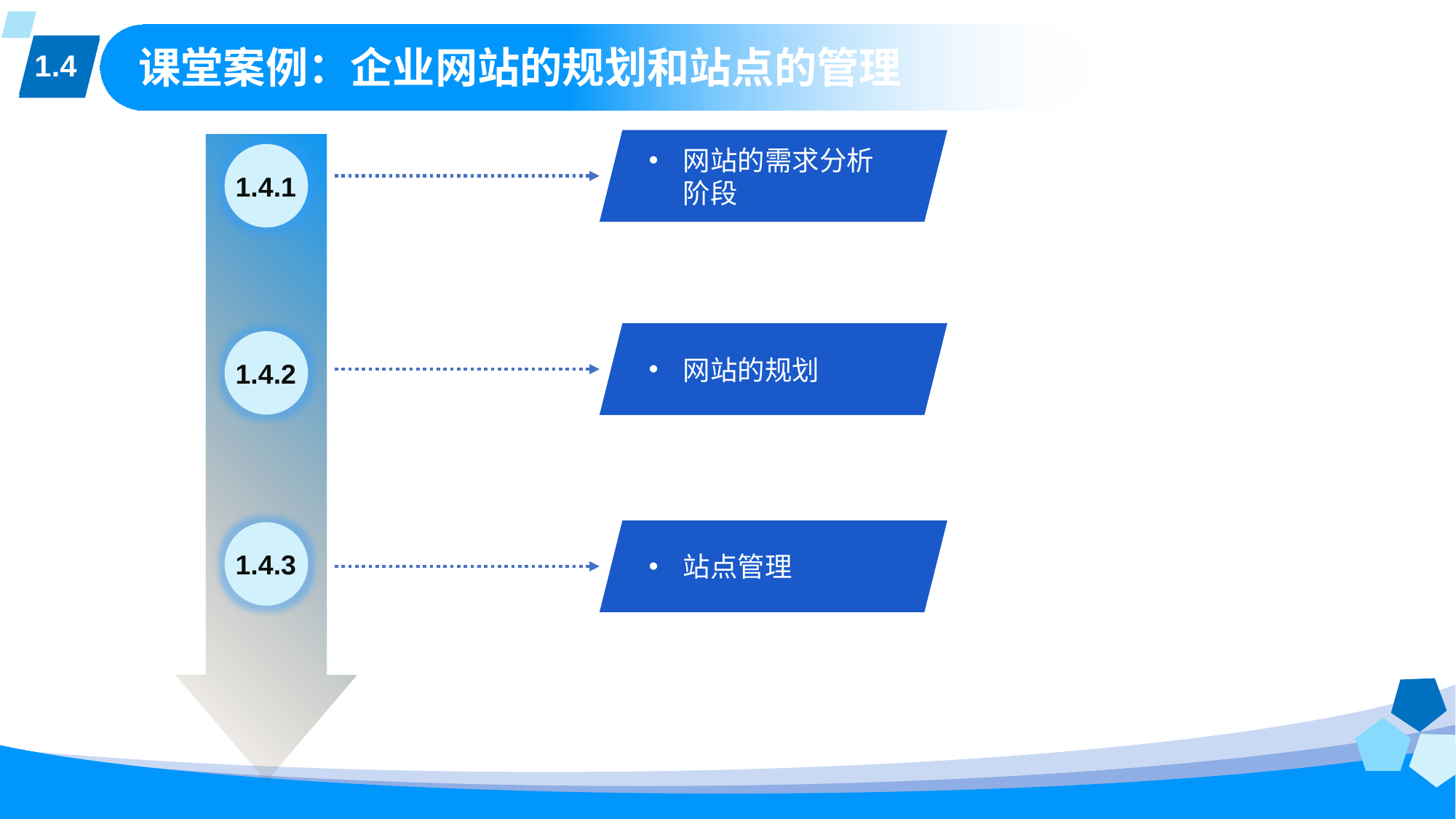

1.4
# 课堂案例：企业网站的规划和站点的管理
网站的需求分析阶段

1.4.1

网站的规划

1.4.2
站点管理

1.4.3